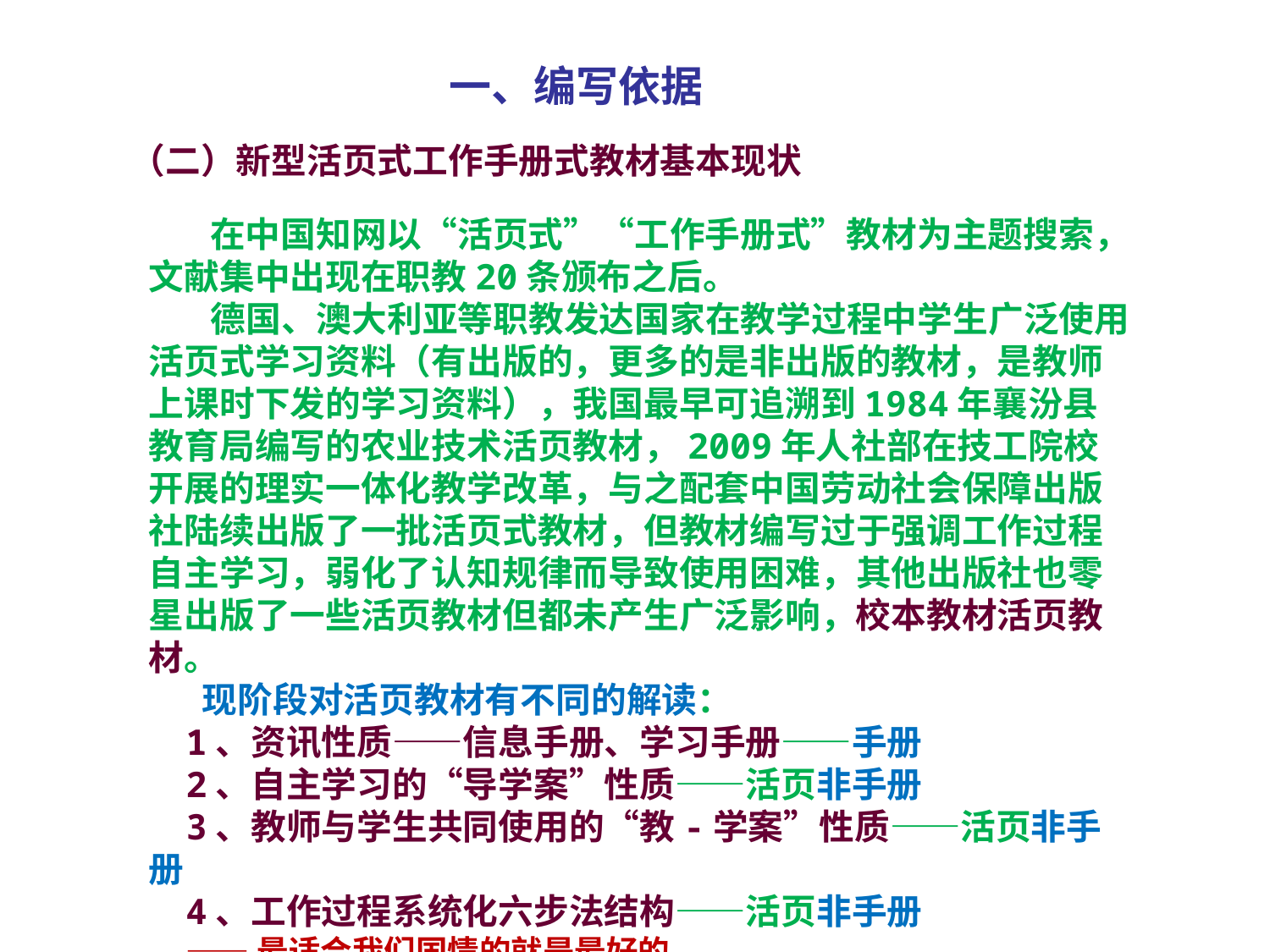

一、编写依据
（二）新型活页式工作手册式教材基本现状
  在中国知网以“活页式”“工作手册式”教材为主题搜索，文献集中出现在职教20条颁布之后。
  德国、澳大利亚等职教发达国家在教学过程中学生广泛使用活页式学习资料（有出版的，更多的是非出版的教材，是教师上课时下发的学习资料），我国最早可追溯到1984年襄汾县教育局编写的农业技术活页教材，2009年人社部在技工院校开展的理实一体化教学改革，与之配套中国劳动社会保障出版社陆续出版了一批活页式教材，但教材编写过于强调工作过程自主学习，弱化了认知规律而导致使用困难，其他出版社也零星出版了一些活页教材但都未产生广泛影响，校本教材活页教材。
 现阶段对活页教材有不同的解读：
1、资讯性质——信息手册、学习手册——手册
2、自主学习的“导学案”性质——活页非手册
3、教师与学生共同使用的“教-学案”性质——活页非手册
4、工作过程系统化六步法结构——活页非手册
——最适合我们国情的就是最好的。